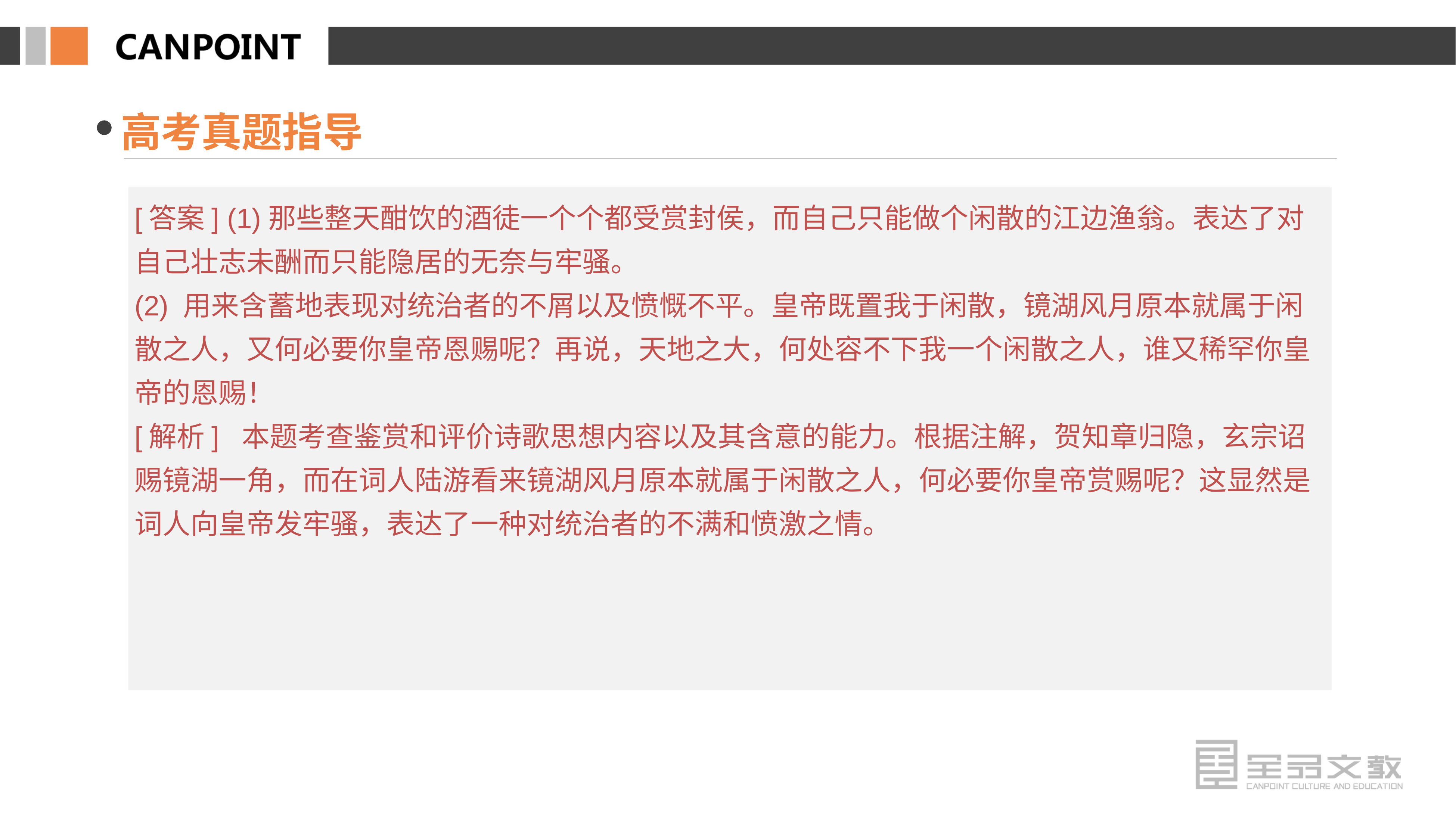

高考真题指导

[答案] (1)那些整天酣饮的酒徒一个个都受赏封侯，而自己只能做个闲散的江边渔翁。表达了对自己壮志未酬而只能隐居的无奈与牢骚。
(2) 用来含蓄地表现对统治者的不屑以及愤慨不平。皇帝既置我于闲散，镜湖风月原本就属于闲散之人，又何必要你皇帝恩赐呢？再说，天地之大，何处容不下我一个闲散之人，谁又稀罕你皇帝的恩赐！
[解析]  本题考查鉴赏和评价诗歌思想内容以及其含意的能力。根据注解，贺知章归隐，玄宗诏赐镜湖一角，而在词人陆游看来镜湖风月原本就属于闲散之人，何必要你皇帝赏赐呢？这显然是词人向皇帝发牢骚，表达了一种对统治者的不满和愤激之情。